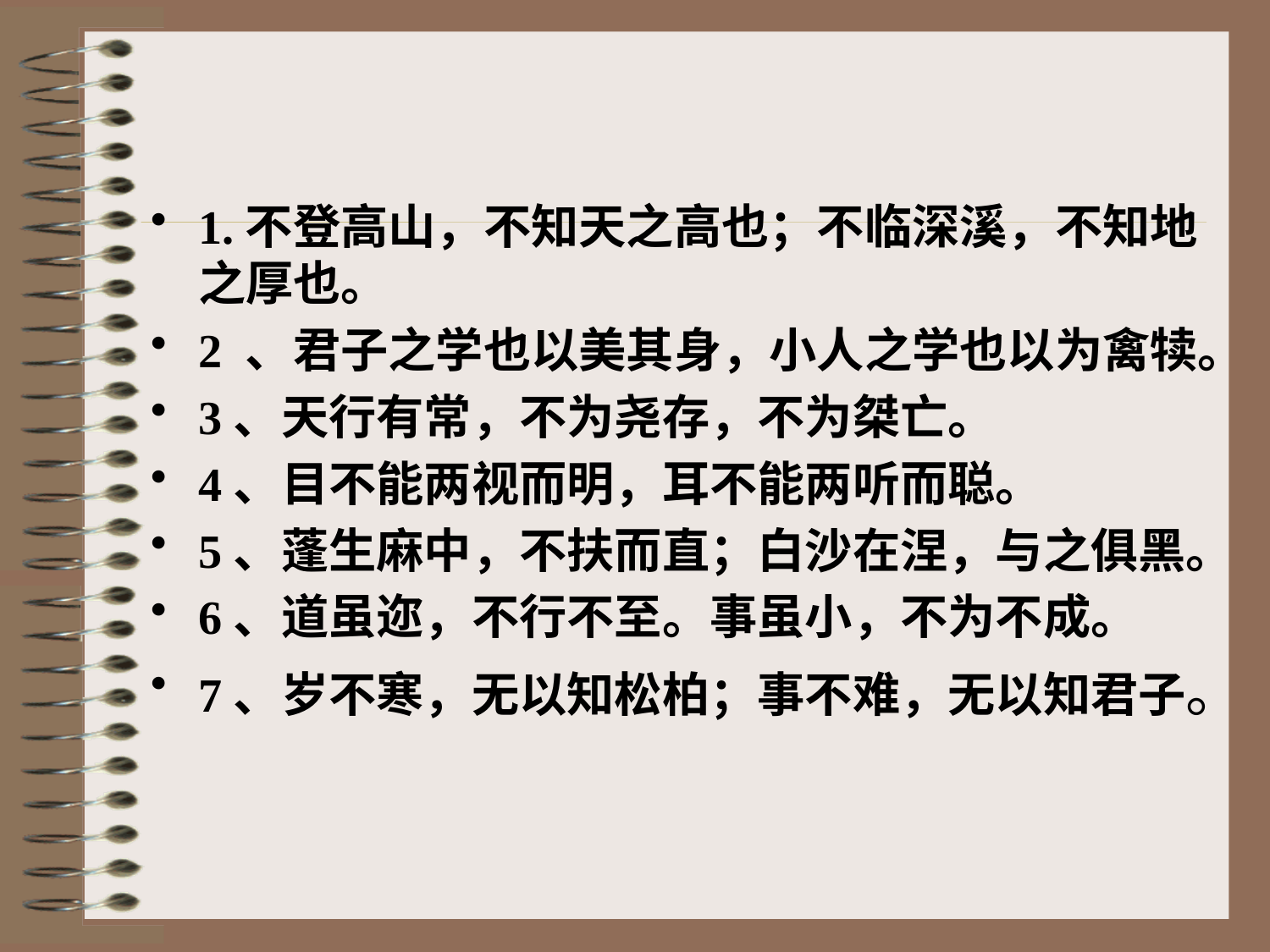

1.不登高山，不知天之高也；不临深溪，不知地之厚也。
2 、君子之学也以美其身，小人之学也以为禽犊。
3、天行有常，不为尧存，不为桀亡。
4、目不能两视而明，耳不能两听而聪。
5、蓬生麻中，不扶而直；白沙在涅，与之俱黑。
6、道虽迩，不行不至。事虽小，不为不成。
7、岁不寒，无以知松柏；事不难，无以知君子。